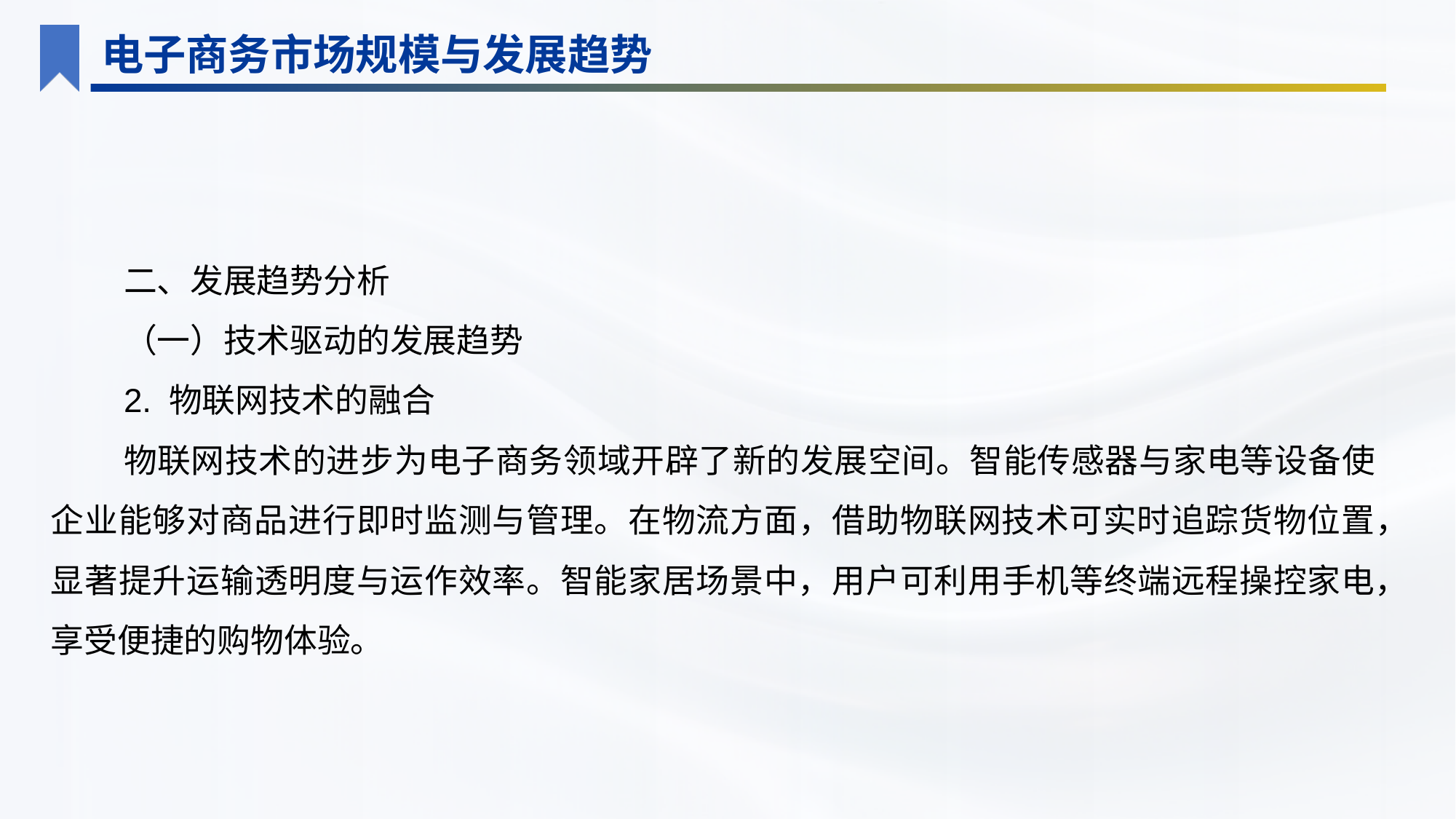

电子商务市场规模与发展趋势
二、发展趋势分析
（一）技术驱动的发展趋势
2. 物联网技术的融合
物联网技术的进步为电子商务领域开辟了新的发展空间。智能传感器与家电等设备使企业能够对商品进行即时监测与管理。在物流方面，借助物联网技术可实时追踪货物位置，显著提升运输透明度与运作效率。智能家居场景中，用户可利用手机等终端远程操控家电，享受便捷的购物体验。